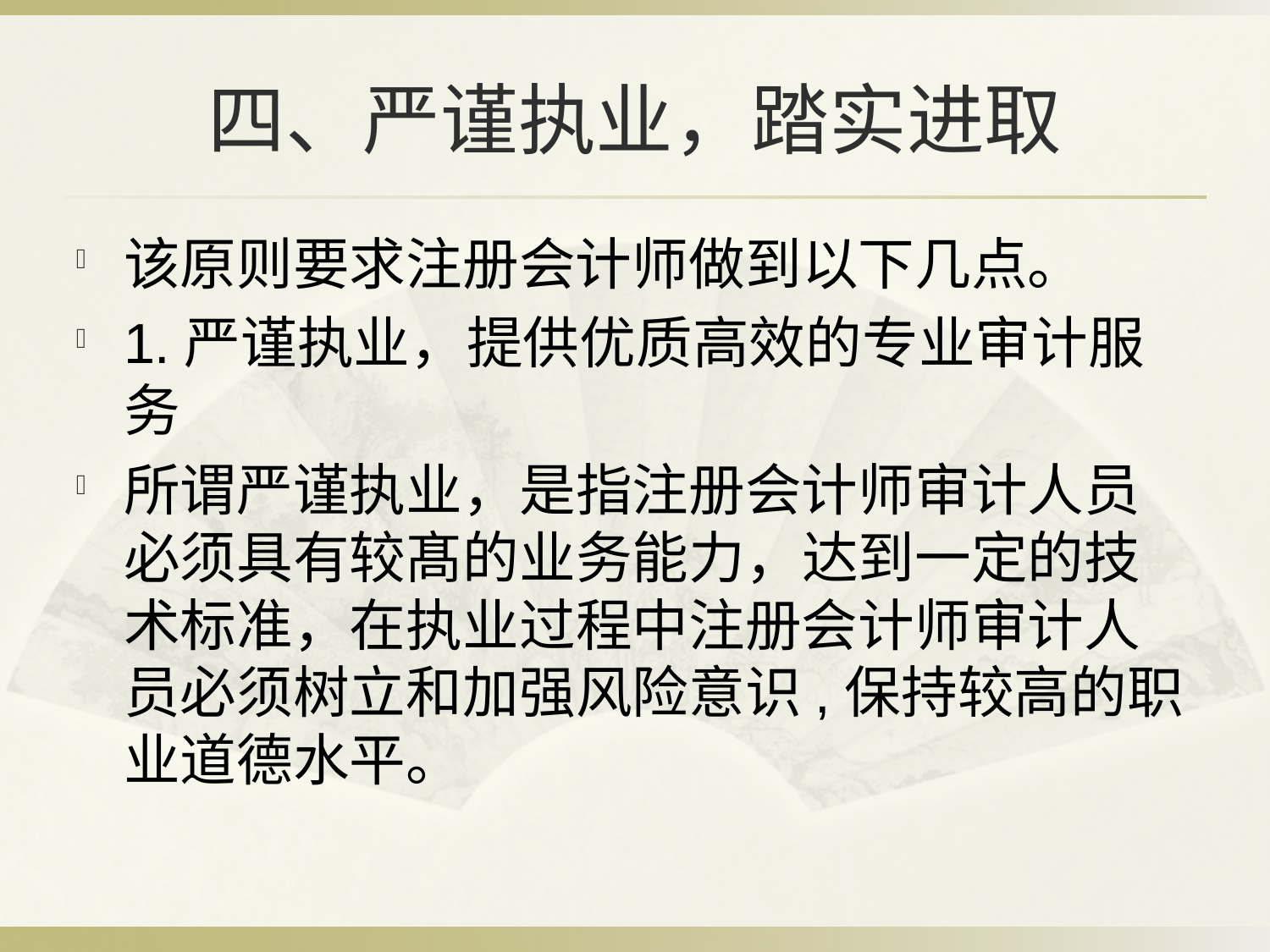

# 四、严谨执业，踏实进取
该原则要求注册会计师做到以下几点。
1.严谨执业，提供优质高效的专业审计服务
所谓严谨执业，是指注册会计师审计人员必须具有较髙的业务能力，达到一定的技术标准，在执业过程中注册会计师审计人员必须树立和加强风险意识,保持较高的职业道德水平。